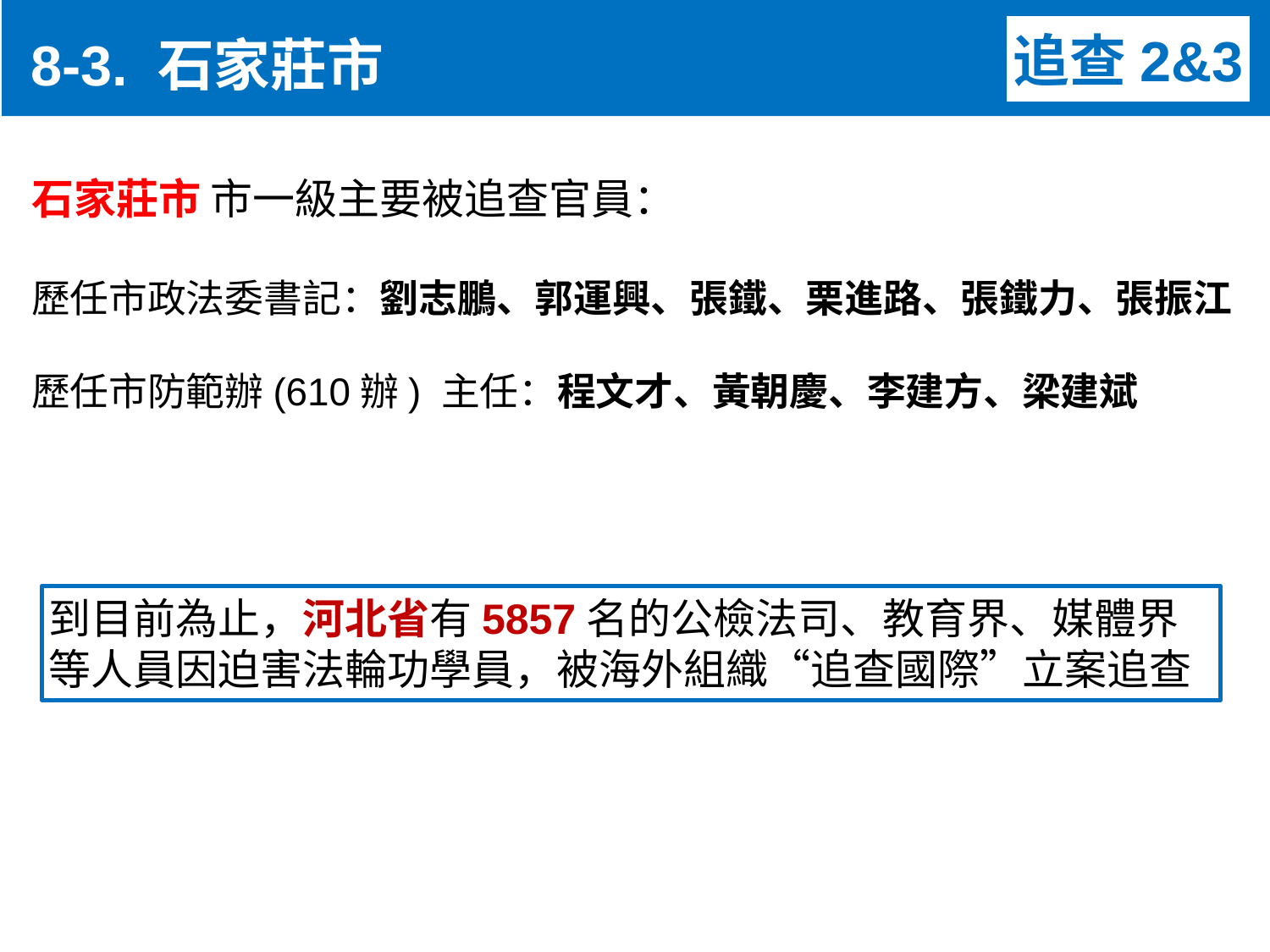

8-3. 石家莊市
追查2&3

石家莊市 市一級主要被追查官員：

歷任市政法委書記：劉志鵬、郭運興、張鐵、栗進路、張鐵力、張振江

歷任市防範辦(610辦) 主任：程文才、黃朝慶、李建方、梁建斌

到目前為止，河北省有5857名的公檢法司、教育界、媒體界等人員因迫害法輪功學員，被海外組織“追查國際”立案追查